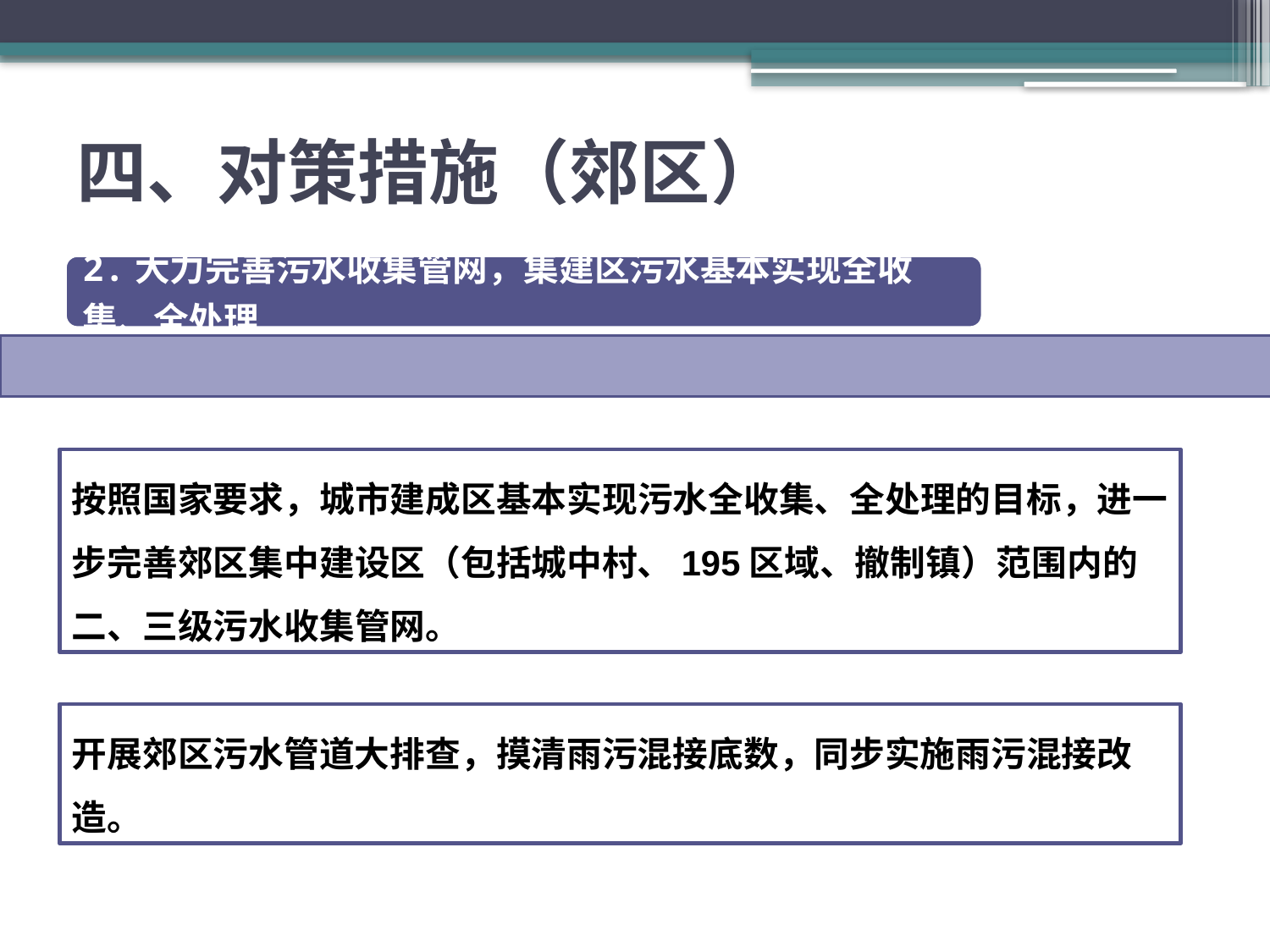

# 四、对策措施（郊区）
2.大力完善污水收集管网，集建区污水基本实现全收集、全处理
按照国家要求，城市建成区基本实现污水全收集、全处理的目标，进一步完善郊区集中建设区（包括城中村、195区域、撤制镇）范围内的二、三级污水收集管网。
开展郊区污水管道大排查，摸清雨污混接底数，同步实施雨污混接改造。